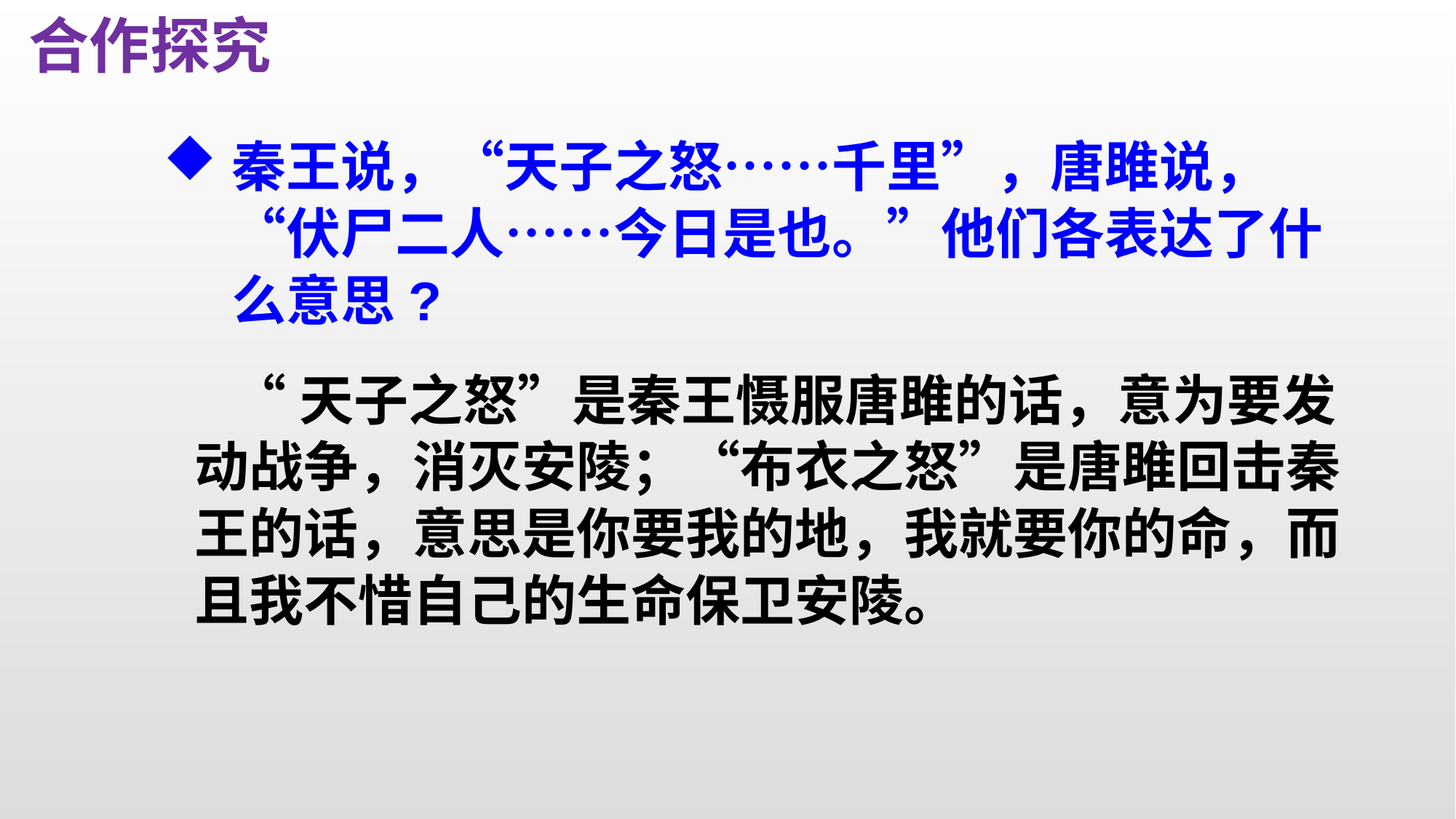

合作探究

秦王说，“天子之怒……千里”，唐雎说，“伏尸二人……今日是也。”他们各表达了什么意思?
   “天子之怒”是秦王慑服唐雎的话，意为要发动战争，消灭安陵；“布衣之怒”是唐雎回击秦王的话，意思是你要我的地，我就要你的命，而且我不惜自己的生命保卫安陵。